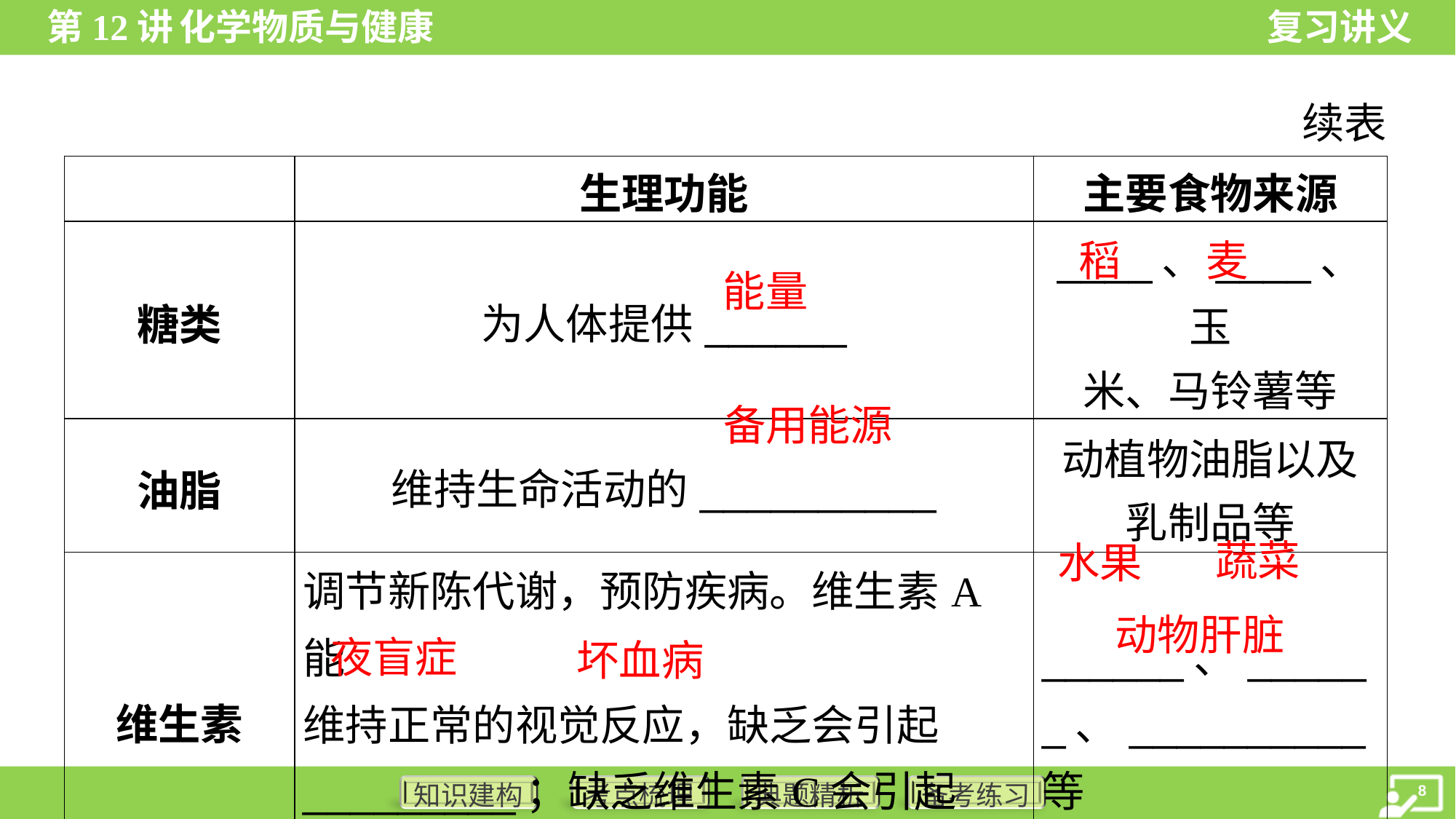

续表
|  | 生理功能 | 主要食物来源 |
| --- | --- | --- |
| 糖类 | 为人体提供\_\_\_\_\_\_ | \_\_\_\_、\_\_\_\_、玉 米、马铃薯等 |
| 油脂 | 维持生命活动的\_\_\_\_\_\_\_\_\_\_ | 动植物油脂以及 乳制品等 |
| 维生素 | 调节新陈代谢，预防疾病。维生素A能 维持正常的视觉反应，缺乏会引起 \_\_\_\_\_\_\_\_\_；缺乏维生素C会引起\_\_\_\_\_ | \_\_\_\_\_\_、\_\_\_\_\_\_、\_\_\_\_\_\_\_\_\_\_等 |
稻
麦
能量
备用能源
蔬菜
水果
动物肝脏
                            坏血病
夜盲症